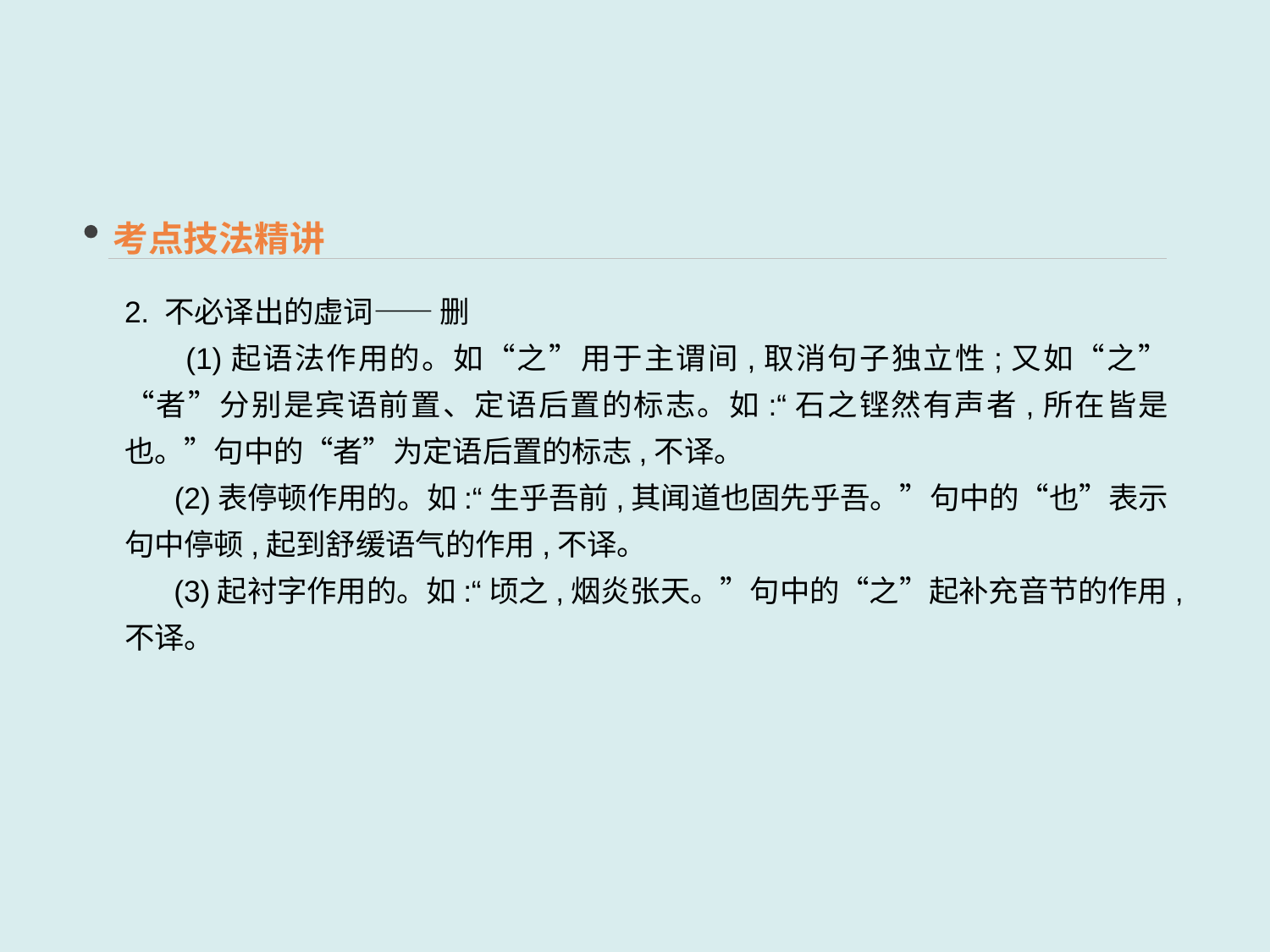

考点技法精讲

2. 不必译出的虚词—— 删
      (1)起语法作用的。如“之”用于主谓间,取消句子独立性;又如“之”“者”分别是宾语前置、定语后置的标志。如:“石之铿然有声者,所在皆是也。”句中的“者”为定语后置的标志,不译。
      (2)表停顿作用的。如:“生乎吾前,其闻道也固先乎吾。”句中的“也”表示句中停顿,起到舒缓语气的作用,不译。
      (3)起衬字作用的。如:“顷之,烟炎张天。”句中的“之”起补充音节的作用,不译。